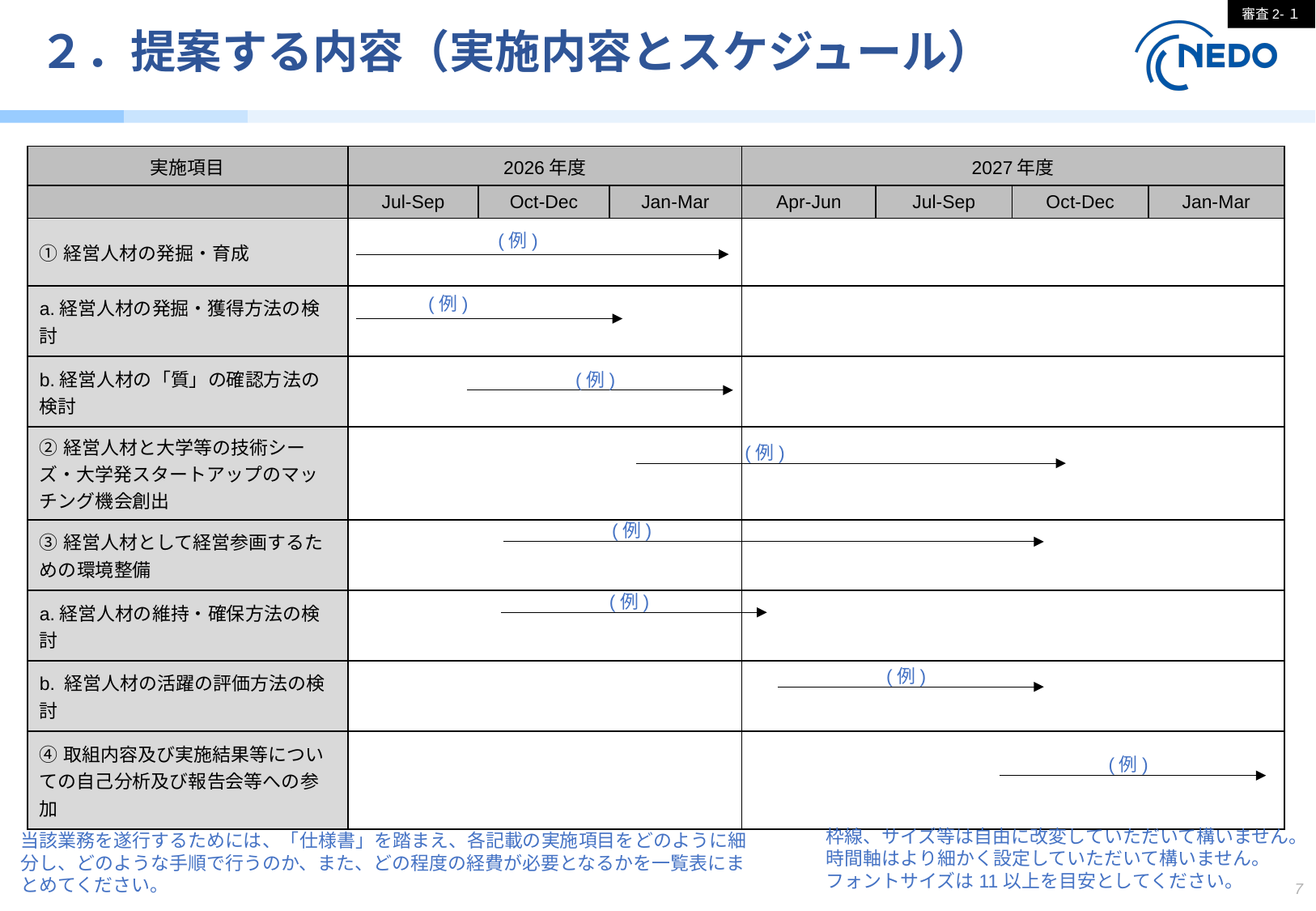

審査2-１
# ２．提案する内容（実施内容とスケジュール）
| 実施項目 | 2026年度 |  |  | 2027年度 |  |  |  |
| --- | --- | --- | --- | --- | --- | --- | --- |
|  | Jul-Sep | Oct-Dec | Jan-Mar | Apr-Jun | Jul-Sep | Oct-Dec | Jan-Mar |
| ①経営人材の発掘・育成 |  |  |  |  |  |  |  |
| a.経営人材の発掘・獲得方法の検討 |  |  |  |  |  |  |  |
| b.経営人材の「質」の確認方法の検討 |  |  |  |  |  |  |  |
| ②経営人材と大学等の技術シーズ・大学発スタートアップのマッチング機会創出 |  |  |  |  |  |  |  |
| ③経営人材として経営参画するための環境整備 |  |  |  |  |  |  |  |
| a.経営人材の維持・確保方法の検討 |  |  |  |  |  |  |  |
| b. 経営人材の活躍の評価方法の検討 |  |  |  |  |  |  |  |
| ④取組内容及び実施結果等についての自己分析及び報告会等への参加 |  |  |  |  |  |  |  |
(例)
(例)
(例)
(例)
(例)
(例)
(例)
(例)
枠線、サイズ等は自由に改変していただいて構いません。
時間軸はより細かく設定していただいて構いません。
フォントサイズは11以上を目安としてください。
当該業務を遂行するためには、「仕様書」を踏まえ、各記載の実施項目をどのように細分し、どのような手順で行うのか、また、どの程度の経費が必要となるかを一覧表にまとめてください。
7